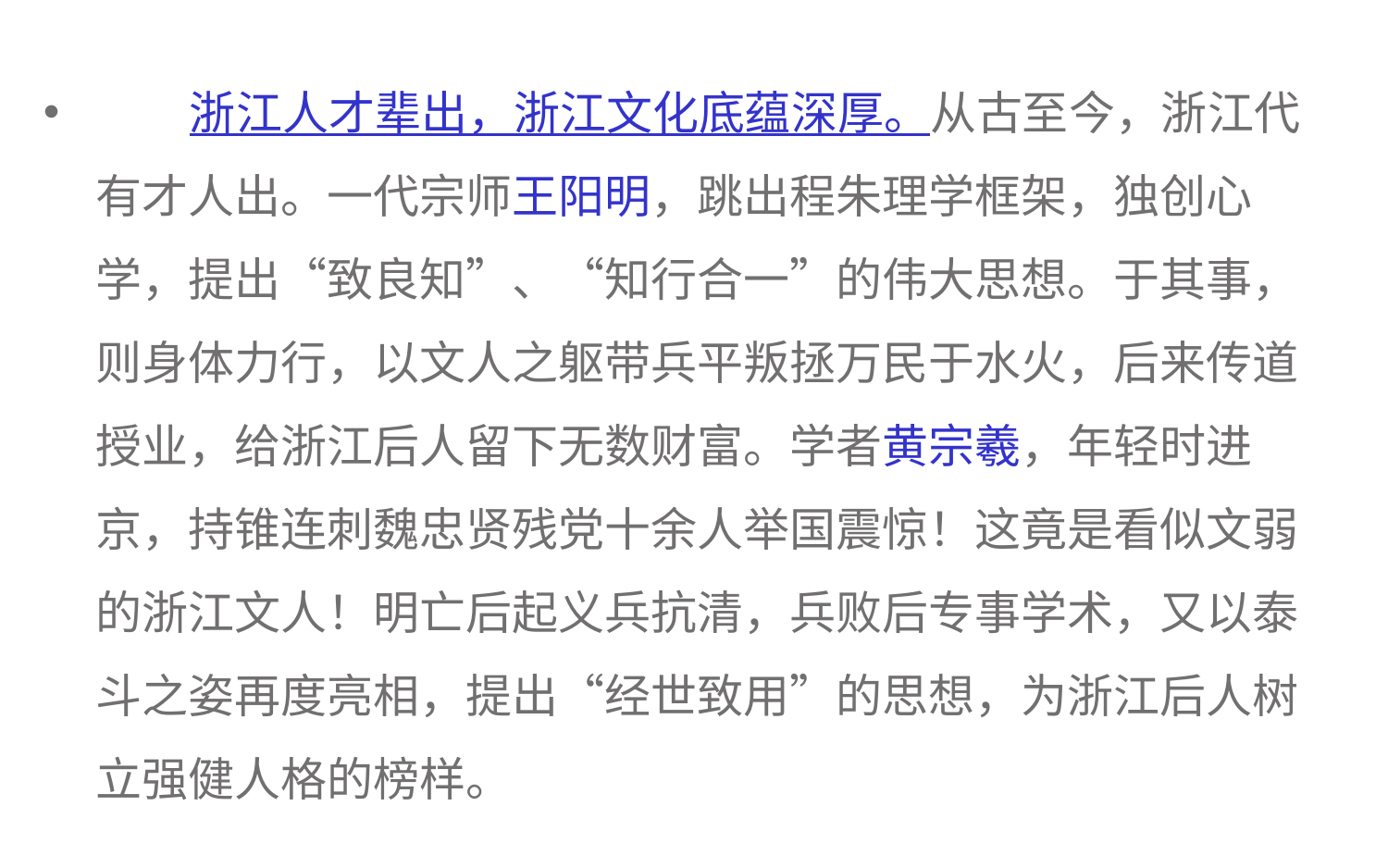

浙江人才辈出，浙江文化底蕴深厚。从古至今，浙江代有才人出。一代宗师王阳明，跳出程朱理学框架，独创心学，提出“致良知”、“知行合一”的伟大思想。于其事，则身体力行，以文人之躯带兵平叛拯万民于水火，后来传道授业，给浙江后人留下无数财富。学者黄宗羲，年轻时进京，持锥连刺魏忠贤残党十余人举国震惊！这竟是看似文弱的浙江文人！明亡后起义兵抗清，兵败后专事学术，又以泰斗之姿再度亮相，提出“经世致用”的思想，为浙江后人树立强健人格的榜样。